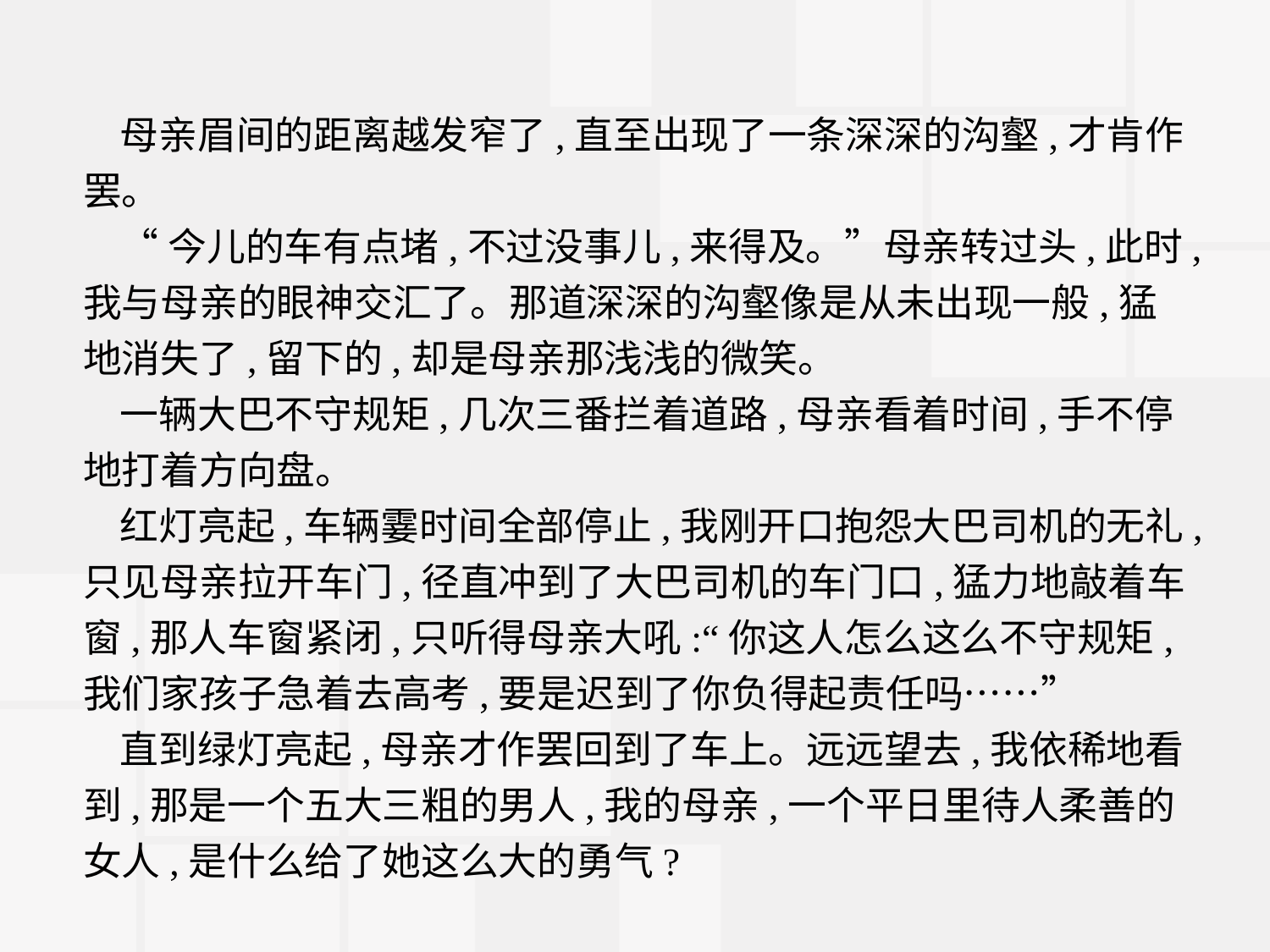

母亲眉间的距离越发窄了,直至出现了一条深深的沟壑,才肯作罢。
“今儿的车有点堵,不过没事儿,来得及。”母亲转过头,此时,我与母亲的眼神交汇了。那道深深的沟壑像是从未出现一般,猛地消失了,留下的,却是母亲那浅浅的微笑。
一辆大巴不守规矩,几次三番拦着道路,母亲看着时间,手不停地打着方向盘。
红灯亮起,车辆霎时间全部停止,我刚开口抱怨大巴司机的无礼,只见母亲拉开车门,径直冲到了大巴司机的车门口,猛力地敲着车窗,那人车窗紧闭,只听得母亲大吼:“你这人怎么这么不守规矩,我们家孩子急着去高考,要是迟到了你负得起责任吗……”
直到绿灯亮起,母亲才作罢回到了车上。远远望去,我依稀地看到,那是一个五大三粗的男人,我的母亲,一个平日里待人柔善的女人,是什么给了她这么大的勇气?